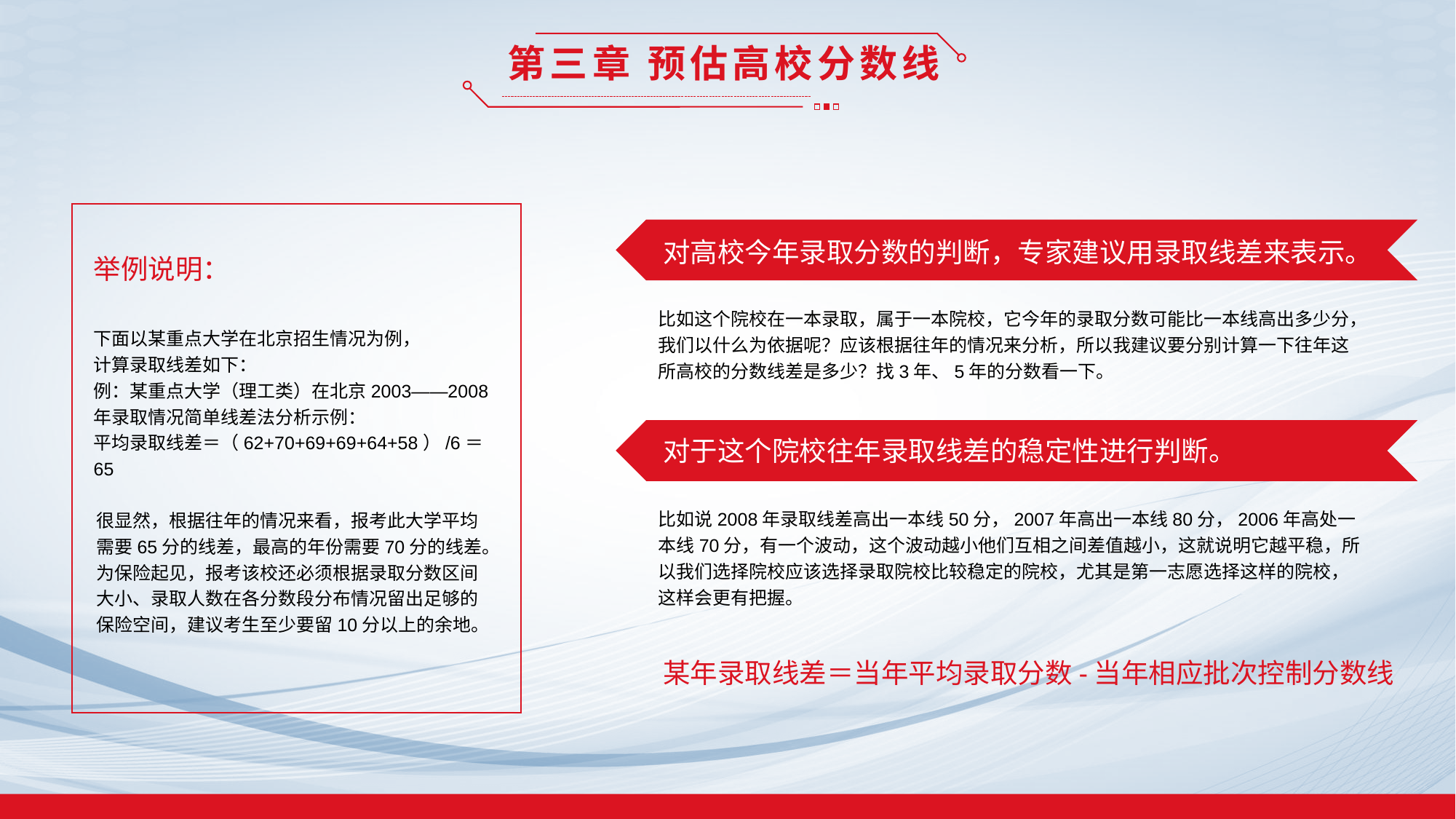

第三章 预估高校分数线

举例说明：
下面以某重点大学在北京招生情况为例，
计算录取线差如下：
例：某重点大学（理工类）在北京2003——2008年录取情况简单线差法分析示例：
平均录取线差＝（62+70+69+69+64+58）/6＝65
很显然，根据往年的情况来看，报考此大学平均需要65分的线差，最高的年份需要70分的线差。为保险起见，报考该校还必须根据录取分数区间大小、录取人数在各分数段分布情况留出足够的保险空间，建议考生至少要留10分以上的余地。

对高校今年录取分数的判断，专家建议用录取线差来表示。
比如这个院校在一本录取，属于一本院校，它今年的录取分数可能比一本线高出多少分，我们以什么为依据呢？应该根据往年的情况来分析，所以我建议要分别计算一下往年这所高校的分数线差是多少？找3年、5年的分数看一下。
对于这个院校往年录取线差的稳定性进行判断。
比如说2008年录取线差高出一本线50分，2007年高出一本线80分，2006年高处一本线70分，有一个波动，这个波动越小他们互相之间差值越小，这就说明它越平稳，所以我们选择院校应该选择录取院校比较稳定的院校，尤其是第一志愿选择这样的院校，这样会更有把握。
某年录取线差＝当年平均录取分数-当年相应批次控制分数线